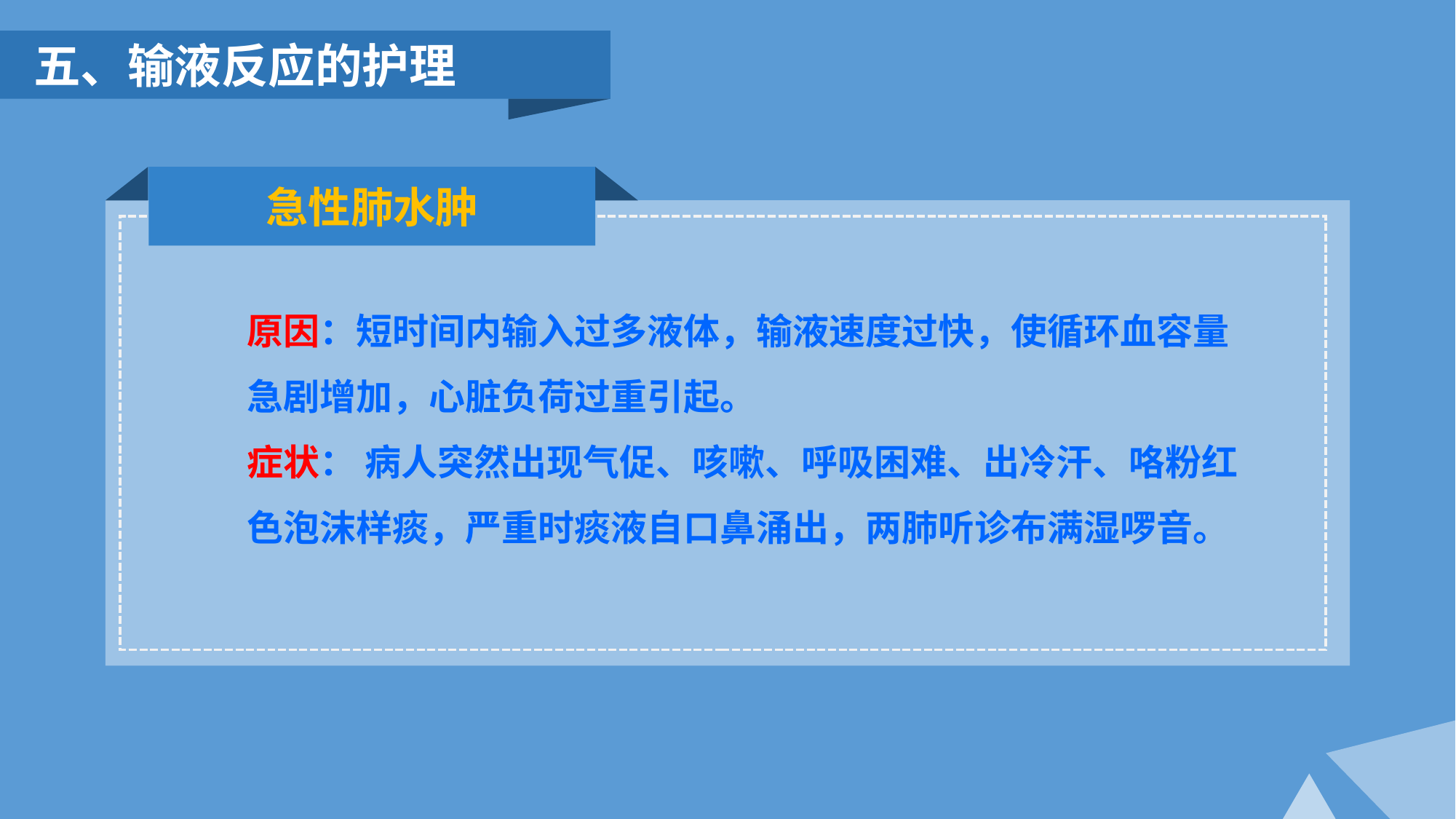

五、输液反应的护理

急性肺水肿

原因：短时间内输入过多液体，输液速度过快，使循环血容量急剧增加，心脏负荷过重引起。
症状： 病人突然出现气促、咳嗽、呼吸困难、出冷汗、咯粉红色泡沫样痰，严重时痰液自口鼻涌出，两肺听诊布满湿啰音。